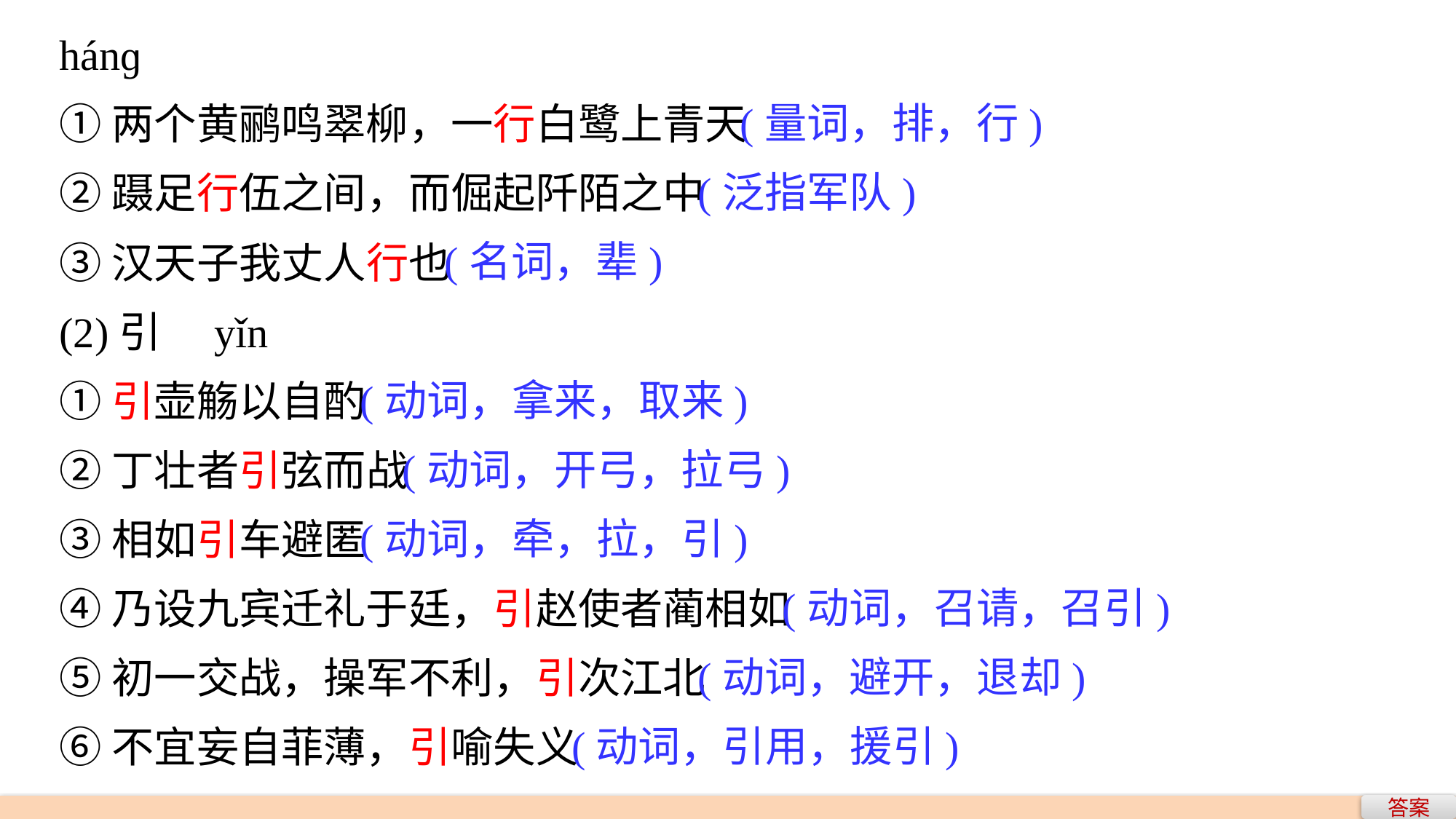

hánɡ
①两个黄鹂鸣翠柳，一行白鹭上青天
②蹑足行伍之间，而倔起阡陌之中
③汉天子我丈人行也
(2)引　yǐn
①引壶觞以自酌
②丁壮者引弦而战
③相如引车避匿
④乃设九宾迁礼于廷，引赵使者蔺相如
⑤初一交战，操军不利，引次江北
⑥不宜妄自菲薄，引喻失义
                                    (量词，排，行)
                                (泛指军队)
        (名词，辈)

(动词，拿来，取来)
    (动词，开弓，拉弓)
(动词，牵，拉，引)
                                        (动词，召请，召引)
                                (动词，避开，退却)
                    (动词，引用，援引)
答案